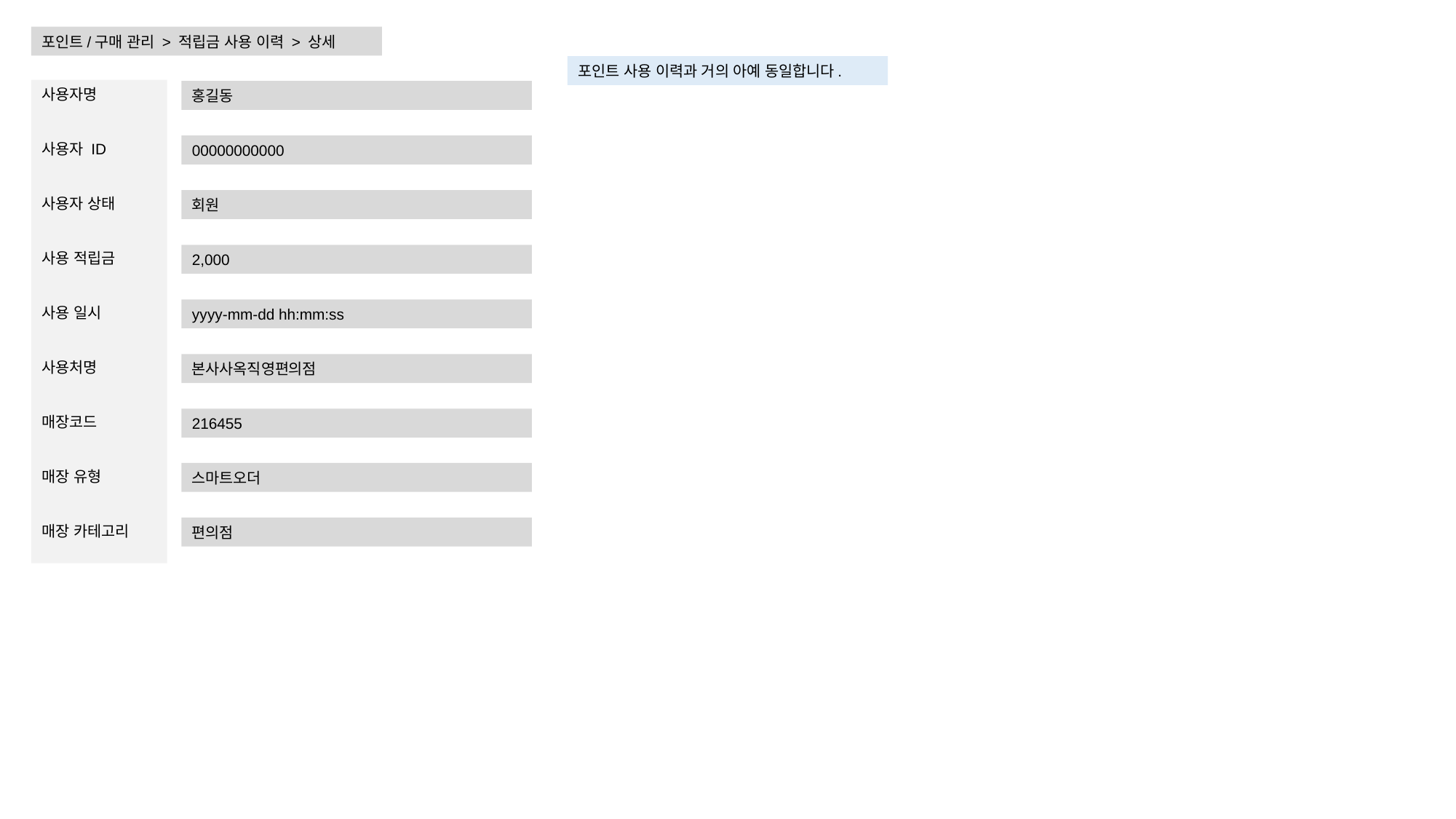

포인트/구매 관리 > 적립금 사용 이력 > 상세
포인트 사용 이력과 거의 아예 동일합니다.
사용자명

사용자 ID

사용자 상태

사용 적립금

사용 일시

사용처명

매장코드

매장 유형

매장 카테고리

홍길동
00000000000
회원
2,000
yyyy-mm-dd hh:mm:ss
본사사옥직영편의점
216455
스마트오더
편의점